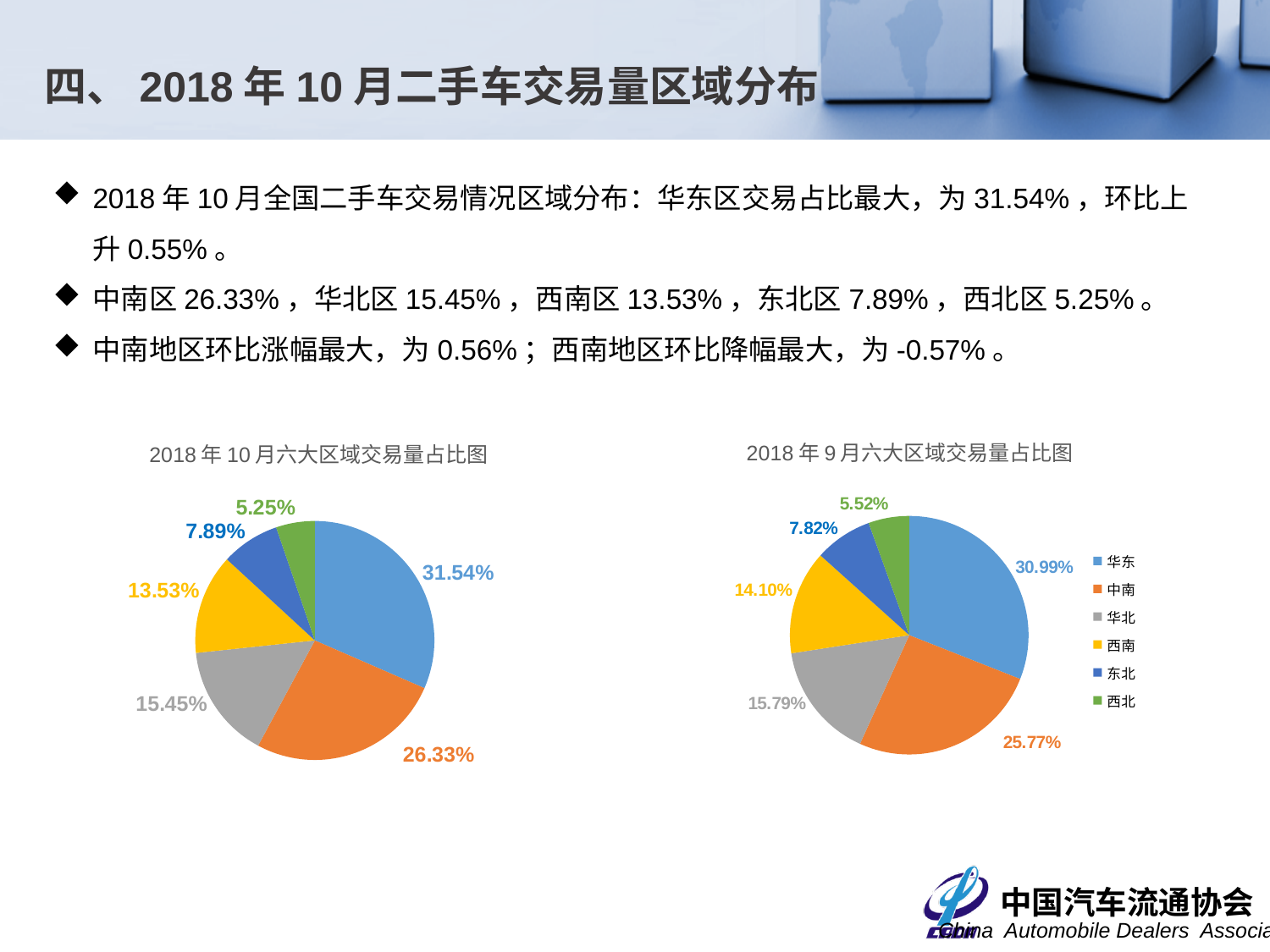

四、2018年10月二手车交易量区域分布
2018年10月全国二手车交易情况区域分布：华东区交易占比最大，为31.54%，环比上升0.55%。
中南区26.33%，华北区15.45%，西南区13.53%，东北区7.89%，西北区5.25%。
中南地区环比涨幅最大，为0.56%；西南地区环比降幅最大，为-0.57%。

### Chart: 2018年10月六大区域交易量占比图

| Category | 交易占比 |
|---|---|
| 华东 | 0.31540953254547 |
| 中南 | 0.263298362952947 |
| 华北 | 0.154543808313349 |
| 西南 | 0.135332664275886 |
| 东北 | 0.0789456760329068 |
| 西北 | 0.052469955879441 |

### Chart: 2018年9月六大区域交易量占比图

| Category | 交易占比 |
|---|---|
| 华东 | 0.309948400649539 |
| 中南 | 0.257699347347688 |
| 华北 | 0.157940056924784 |
| 西南 | 0.141033035709897 |
| 东北 | 0.0781740810350676 |
| 西北 | 0.0552050783330247 |